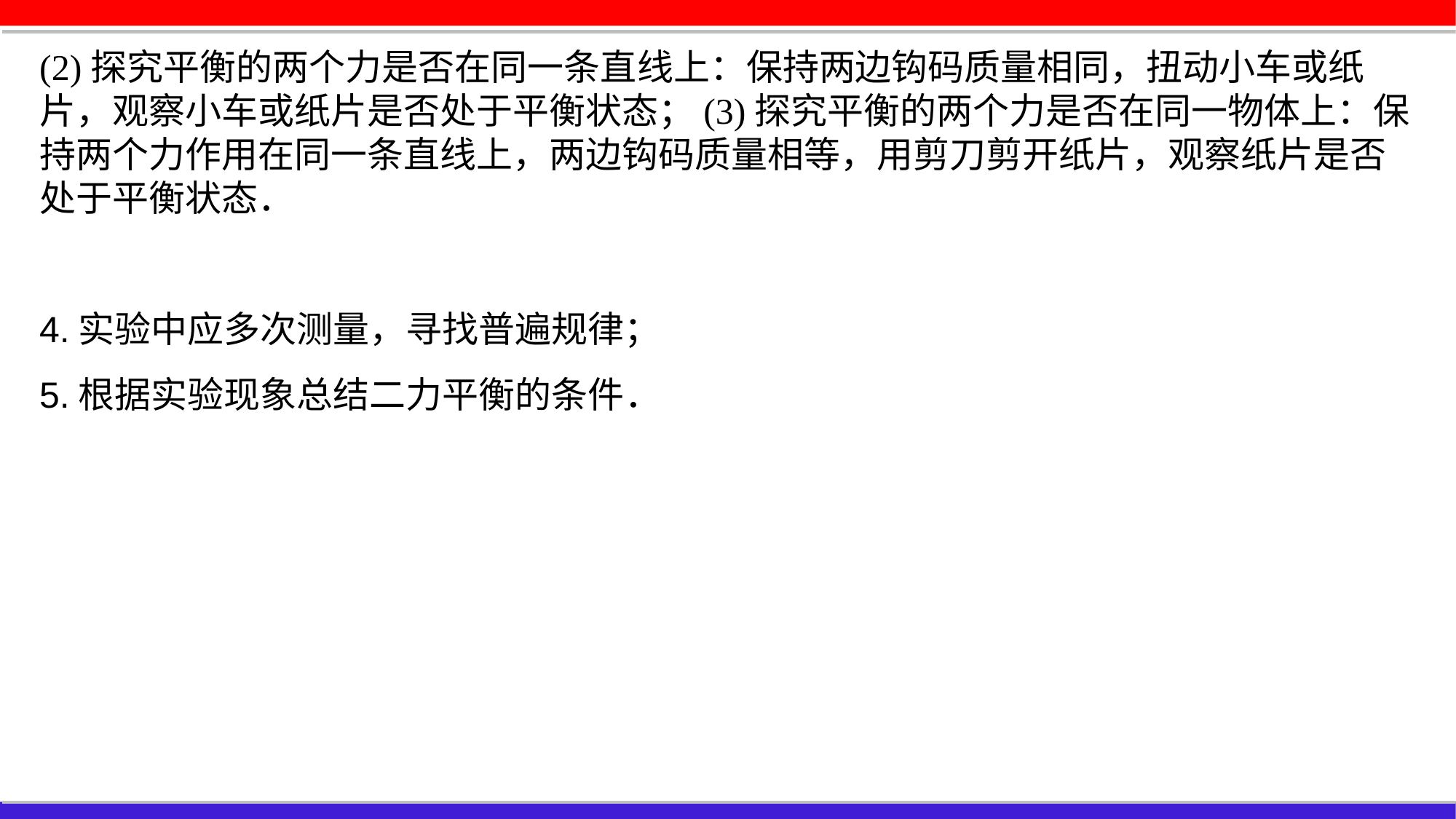

(2)探究平衡的两个力是否在同一条直线上：保持两边钩码质量相同，扭动小车或纸片，观察小车或纸片是否处于平衡状态；(3)探究平衡的两个力是否在同一物体上：保持两个力作用在同一条直线上，两边钩码质量相等，用剪刀剪开纸片，观察纸片是否处于平衡状态．

4.实验中应多次测量，寻找普遍规律；
5.根据实验现象总结二力平衡的条件．